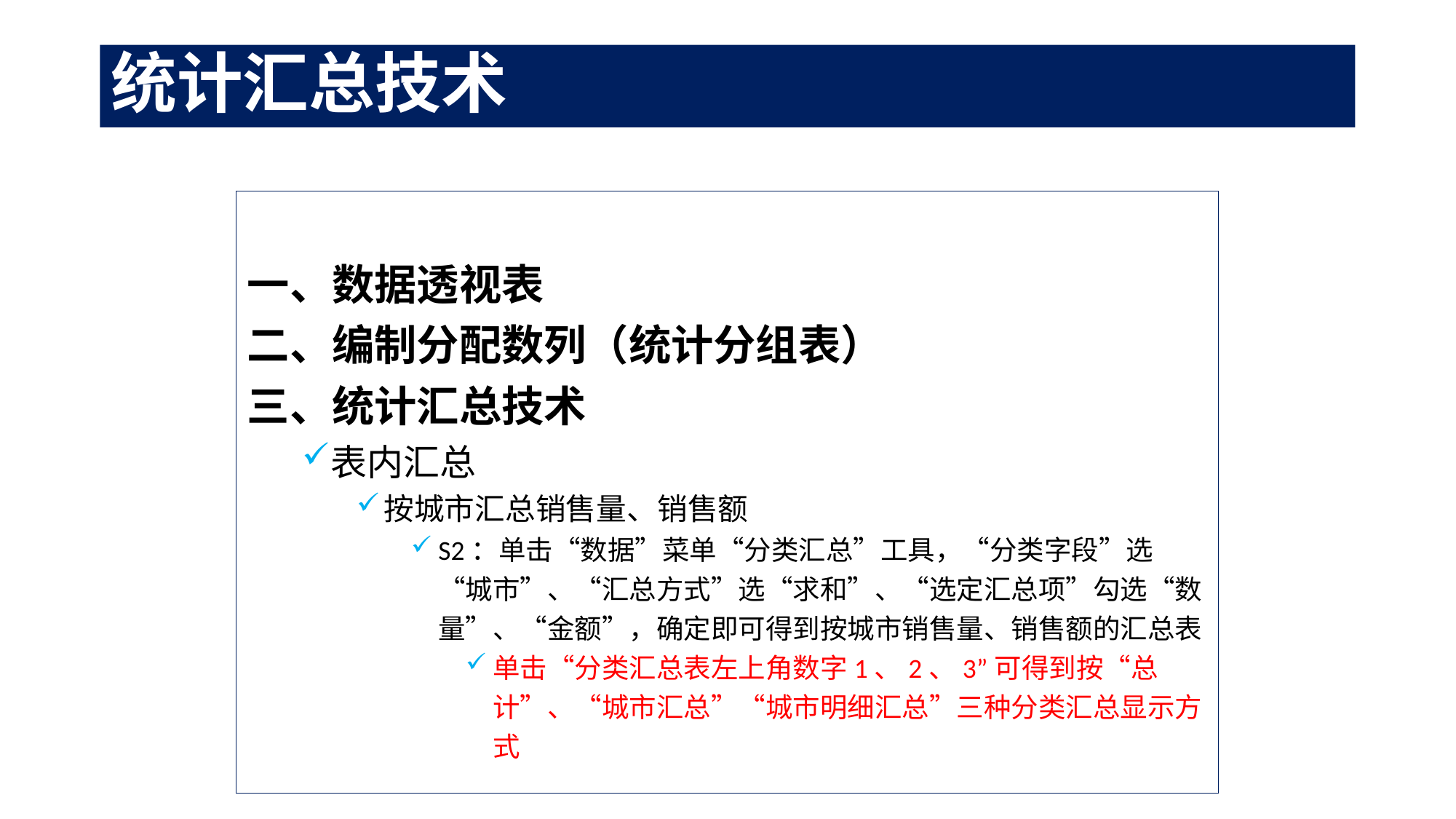

# 统计汇总技术

一、数据透视表
二、编制分配数列（统计分组表）
三、统计汇总技术
表内汇总
按城市汇总销售量、销售额
S2：单击“数据”菜单“分类汇总”工具，“分类字段”选“城市”、“汇总方式”选“求和”、“选定汇总项”勾选“数量”、“金额”，确定即可得到按城市销售量、销售额的汇总表
单击“分类汇总表左上角数字1、2、3”可得到按“总计”、“城市汇总”“城市明细汇总”三种分类汇总显示方式